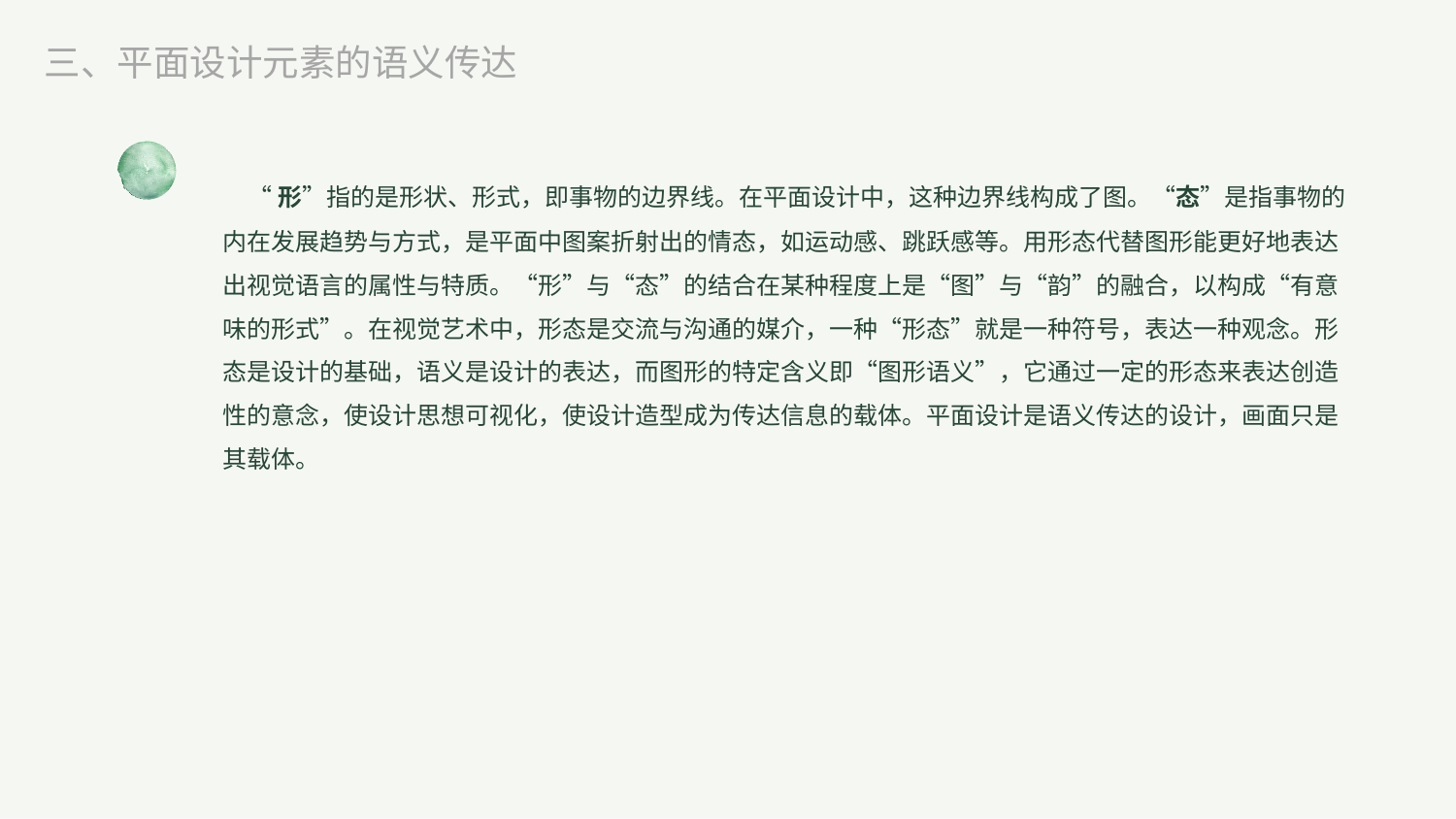

三、平面设计元素的语义传达

    “形”指的是形状、形式，即事物的边界线。在平面设计中，这种边界线构成了图。“态”是指事物的内在发展趋势与方式，是平面中图案折射出的情态，如运动感、跳跃感等。用形态代替图形能更好地表达出视觉语言的属性与特质。“形”与“态”的结合在某种程度上是“图”与“韵”的融合，以构成“有意味的形式”。在视觉艺术中，形态是交流与沟通的媒介，一种“形态”就是一种符号，表达一种观念。形态是设计的基础，语义是设计的表达，而图形的特定含义即“图形语义”，它通过一定的形态来表达创造性的意念，使设计思想可视化，使设计造型成为传达信息的载体。平面设计是语义传达的设计，画面只是其载体。